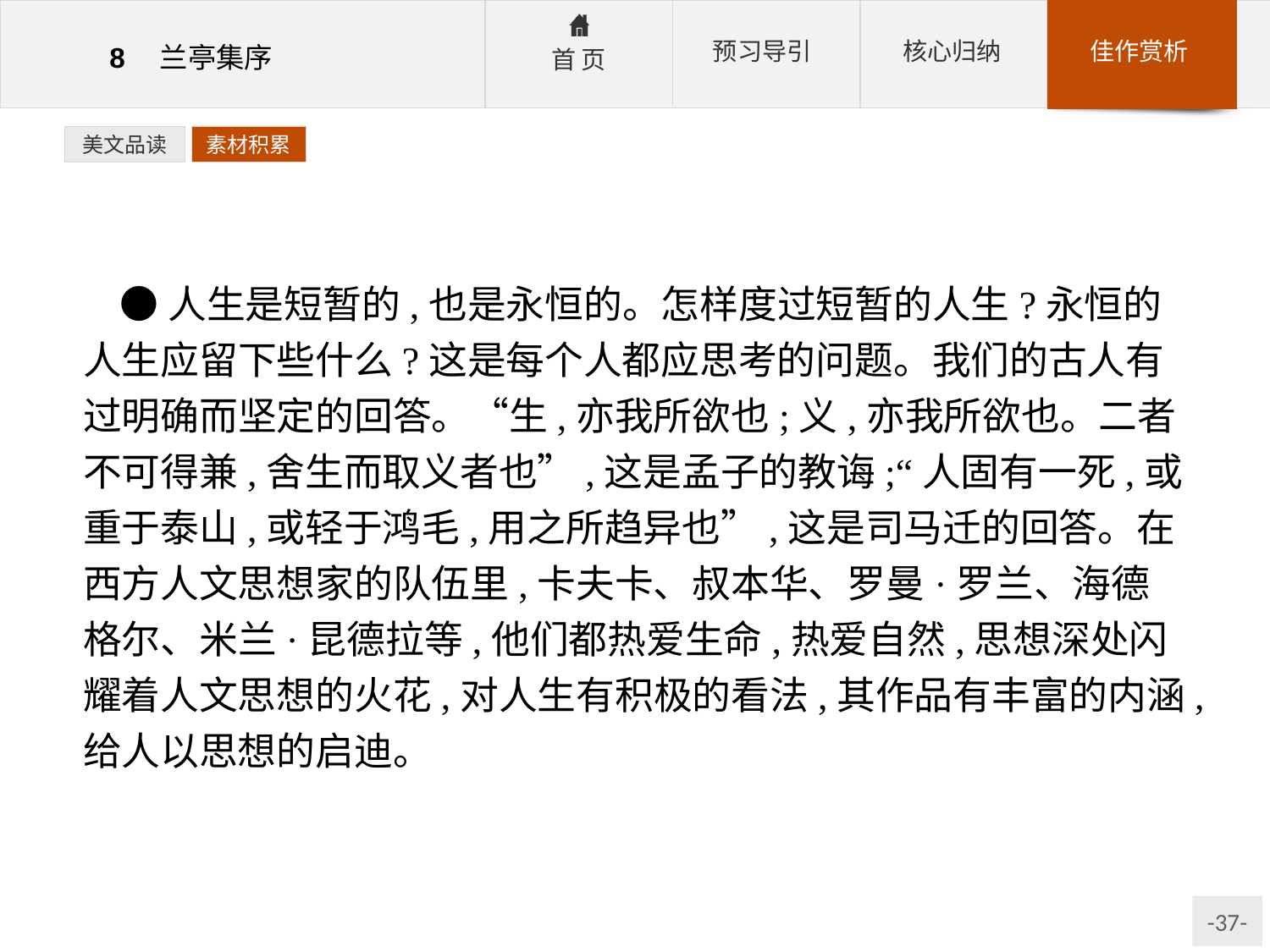

美文品读
素材积累
●人生是短暂的,也是永恒的。怎样度过短暂的人生?永恒的人生应留下些什么?这是每个人都应思考的问题。我们的古人有过明确而坚定的回答。“生,亦我所欲也;义,亦我所欲也。二者不可得兼,舍生而取义者也”,这是孟子的教诲;“人固有一死,或重于泰山,或轻于鸿毛,用之所趋异也”,这是司马迁的回答。在西方人文思想家的队伍里,卡夫卡、叔本华、罗曼·罗兰、海德格尔、米兰·昆德拉等,他们都热爱生命,热爱自然,思想深处闪耀着人文思想的火花,对人生有积极的看法,其作品有丰富的内涵,给人以思想的启迪。